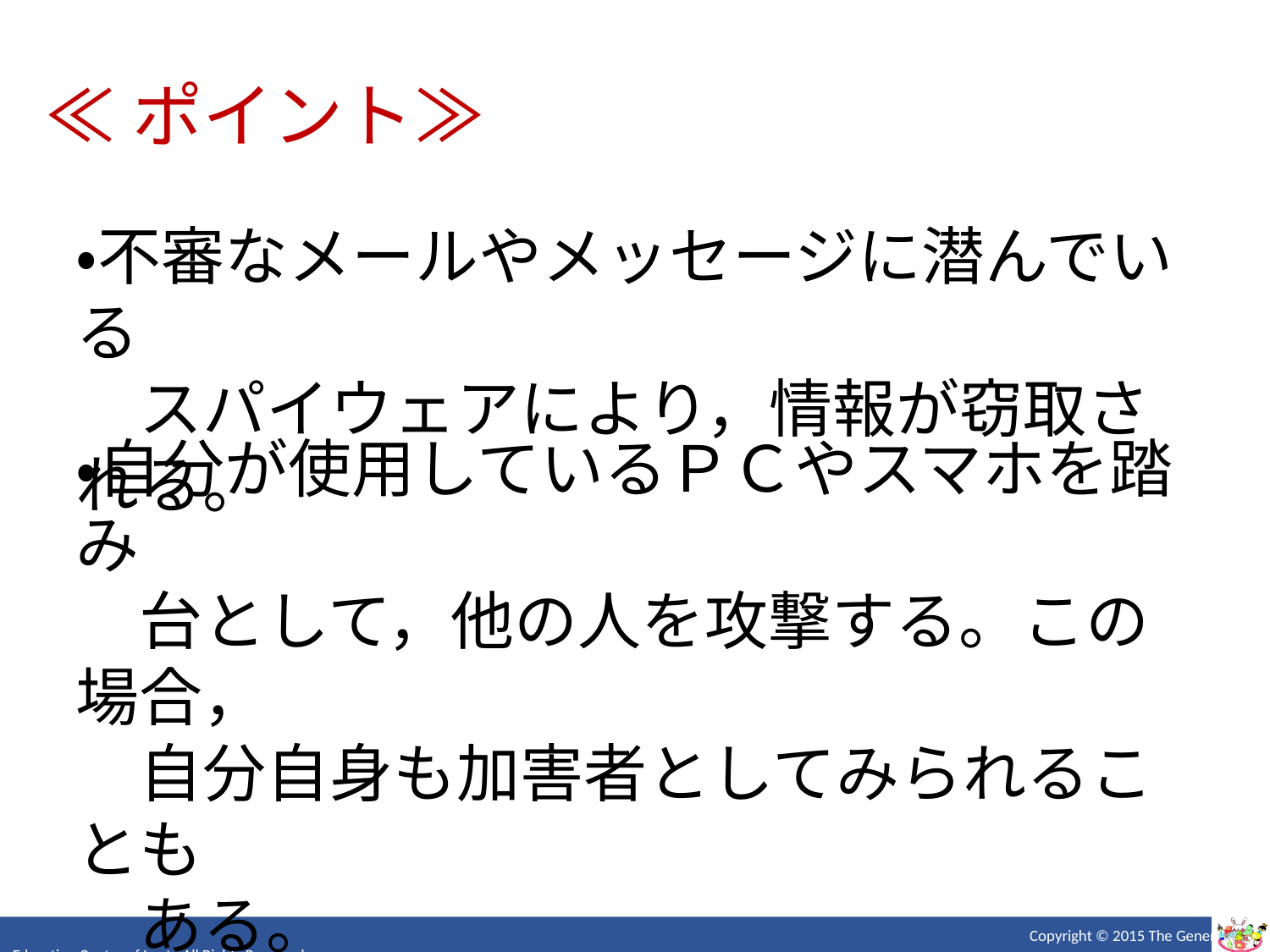

≪ポイント≫
・不審なメールやメッセージに潜んでいる
　スパイウェアにより，情報が窃取される。
・自分が使用しているＰＣやスマホを踏み
　台として，他の人を攻撃する。この場合，
　自分自身も加害者としてみられることも
　ある。